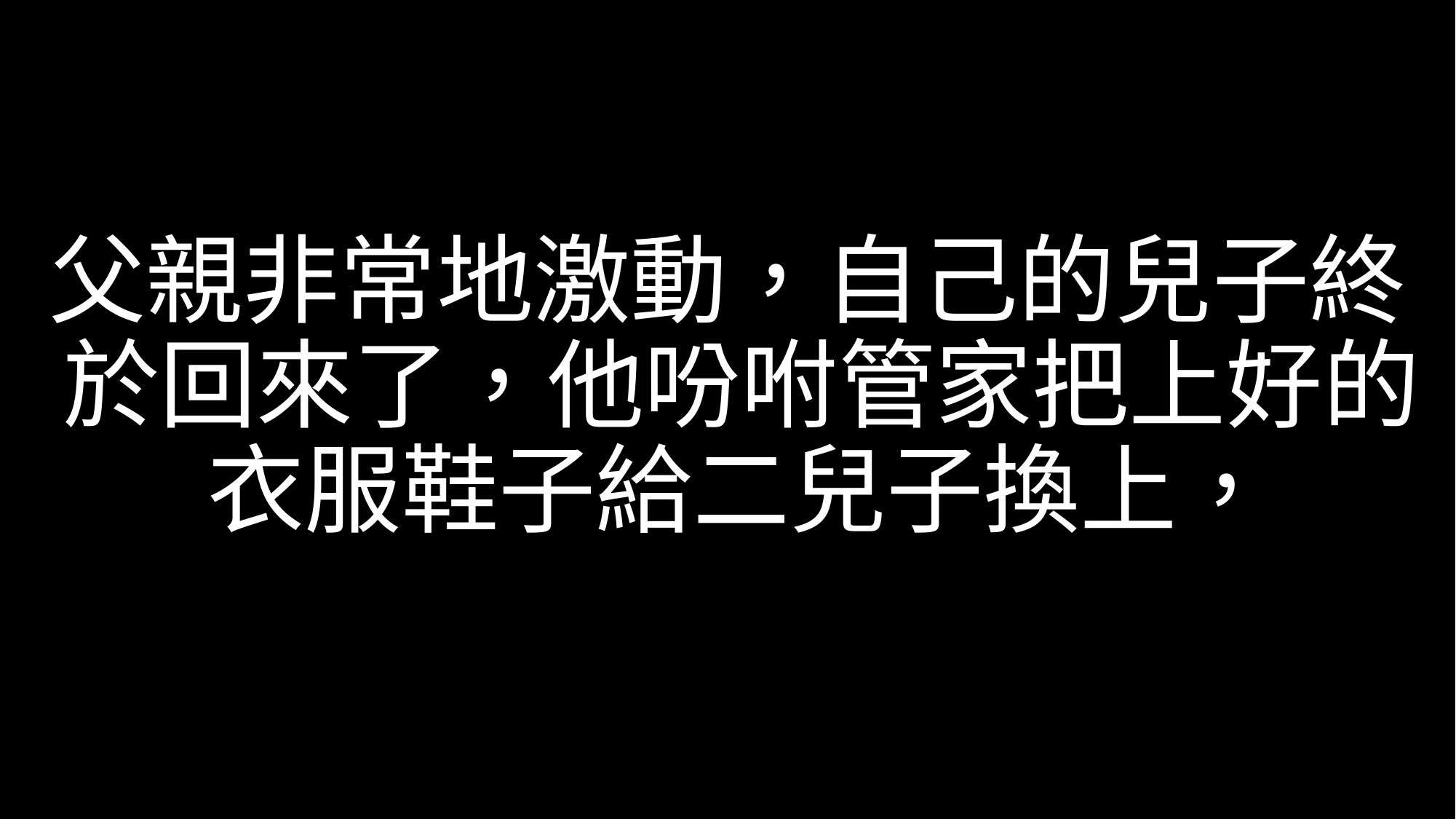

父親非常地激動，自己的兒子終於回來了，他吩咐管家把上好的衣服鞋子給二兒子換上，